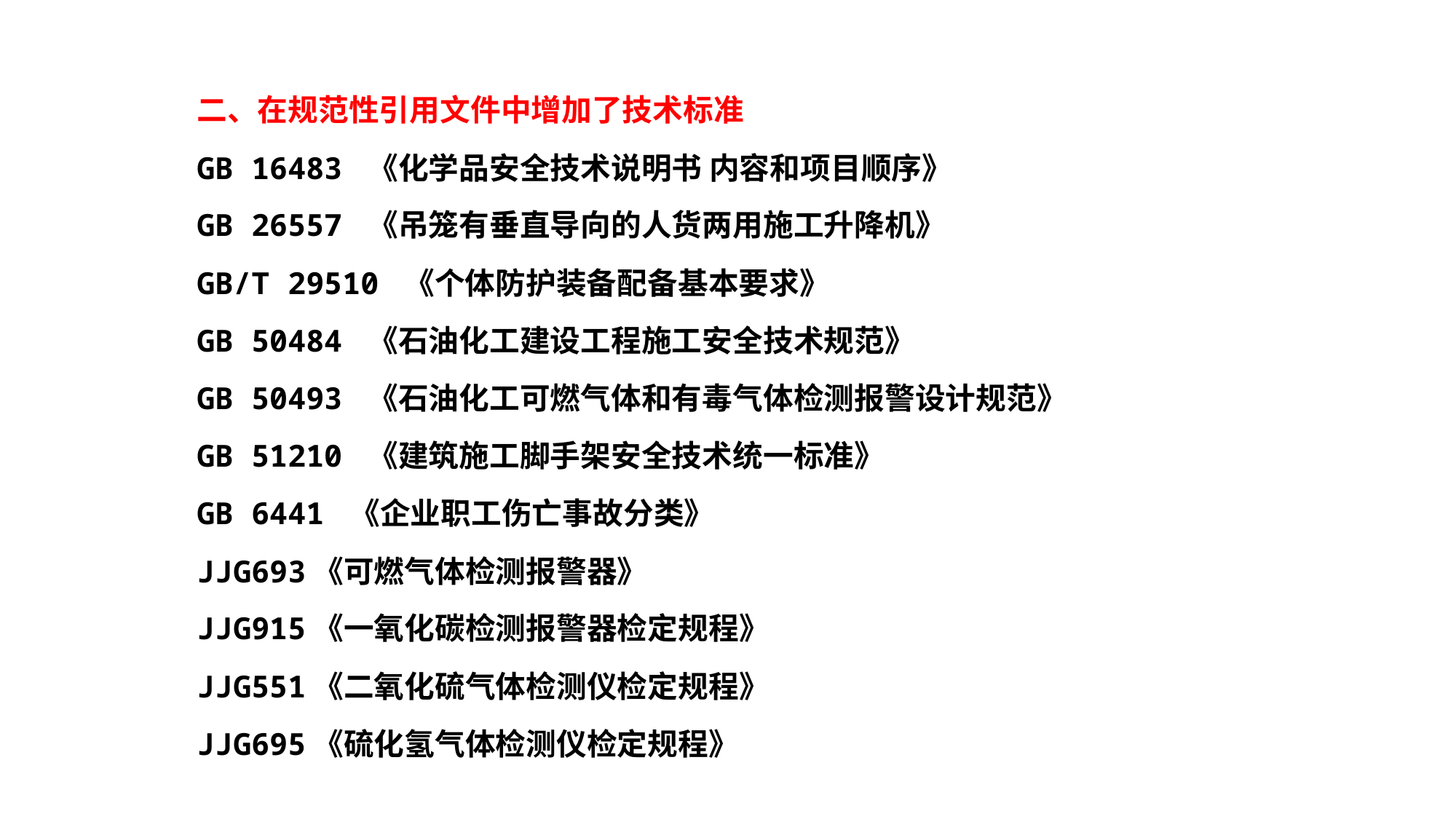

二、在规范性引用文件中增加了技术标准
GB 16483 《化学品安全技术说明书 内容和项目顺序》
GB 26557 《吊笼有垂直导向的人货两用施工升降机》
GB/T 29510 《个体防护装备配备基本要求》
GB 50484 《石油化工建设工程施工安全技术规范》
GB 50493 《石油化工可燃气体和有毒气体检测报警设计规范》
GB 51210 《建筑施工脚手架安全技术统一标准》
GB 6441 《企业职工伤亡事故分类》
JJG693《可燃气体检测报警器》
JJG915《一氧化碳检测报警器检定规程》
JJG551《二氧化硫气体检测仪检定规程》
JJG695《硫化氢气体检测仪检定规程》